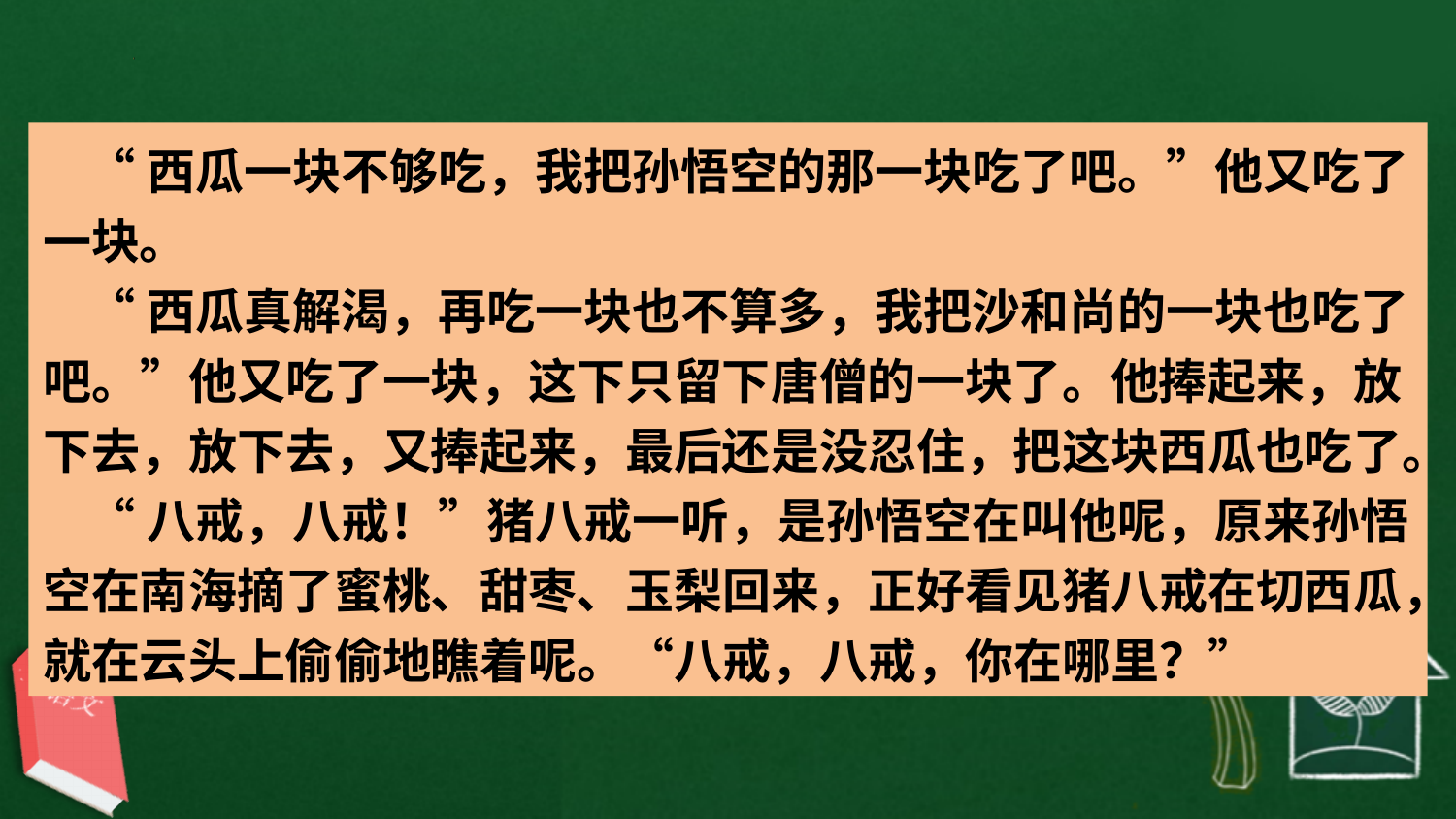

“西瓜一块不够吃，我把孙悟空的那一块吃了吧。”他又吃了一块。
    “西瓜真解渴，再吃一块也不算多，我把沙和尚的一块也吃了吧。”他又吃了一块，这下只留下唐僧的一块了。他捧起来，放下去，放下去，又捧起来，最后还是没忍住，把这块西瓜也吃了。
    “八戒，八戒！”猪八戒一听，是孙悟空在叫他呢，原来孙悟空在南海摘了蜜桃、甜枣、玉梨回来，正好看见猪八戒在切西瓜，就在云头上偷偷地瞧着呢。“八戒，八戒，你在哪里？”